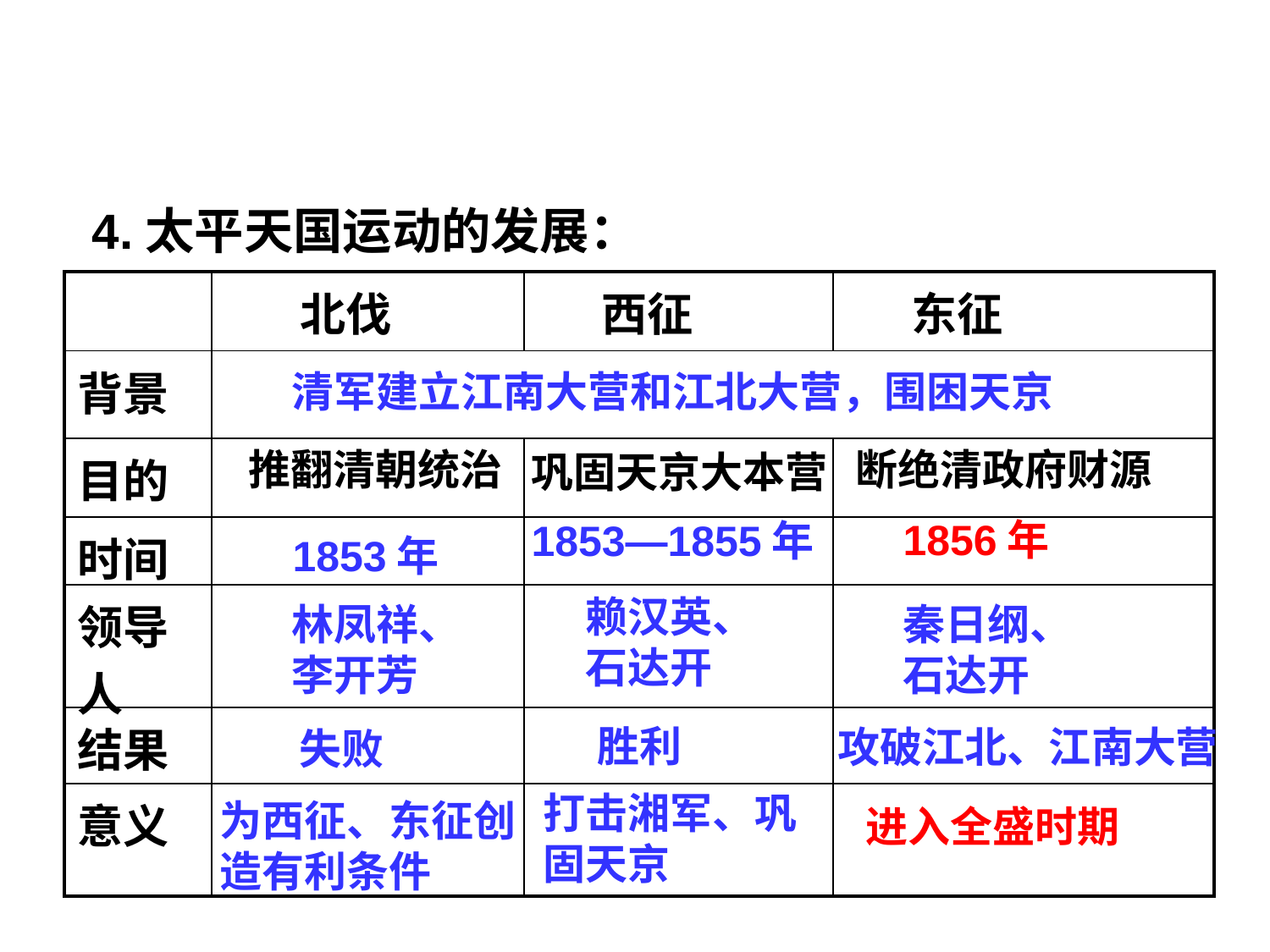

4.太平天国运动的发展：
|  | 北伐 | 西征 | 东征 |
| --- | --- | --- | --- |
| 背景 |  |  |  |
| 目的 |  |  |  |
| 时间 |  |  |  |
| 领导人 |  |  |  |
| 结果 |  |  |  |
| 意义 |  |  |  |
清军建立江南大营和江北大营，围困天京
推翻清朝统治
断绝清政府财源
巩固天京大本营
1856年
1853—1855年
1853年
赖汉英、
石达开
秦日纲、
石达开
林凤祥、
李开芳
胜利
攻破江北、江南大营
失败
打击湘军、巩
固天京
为西征、东征创造有利条件
进入全盛时期